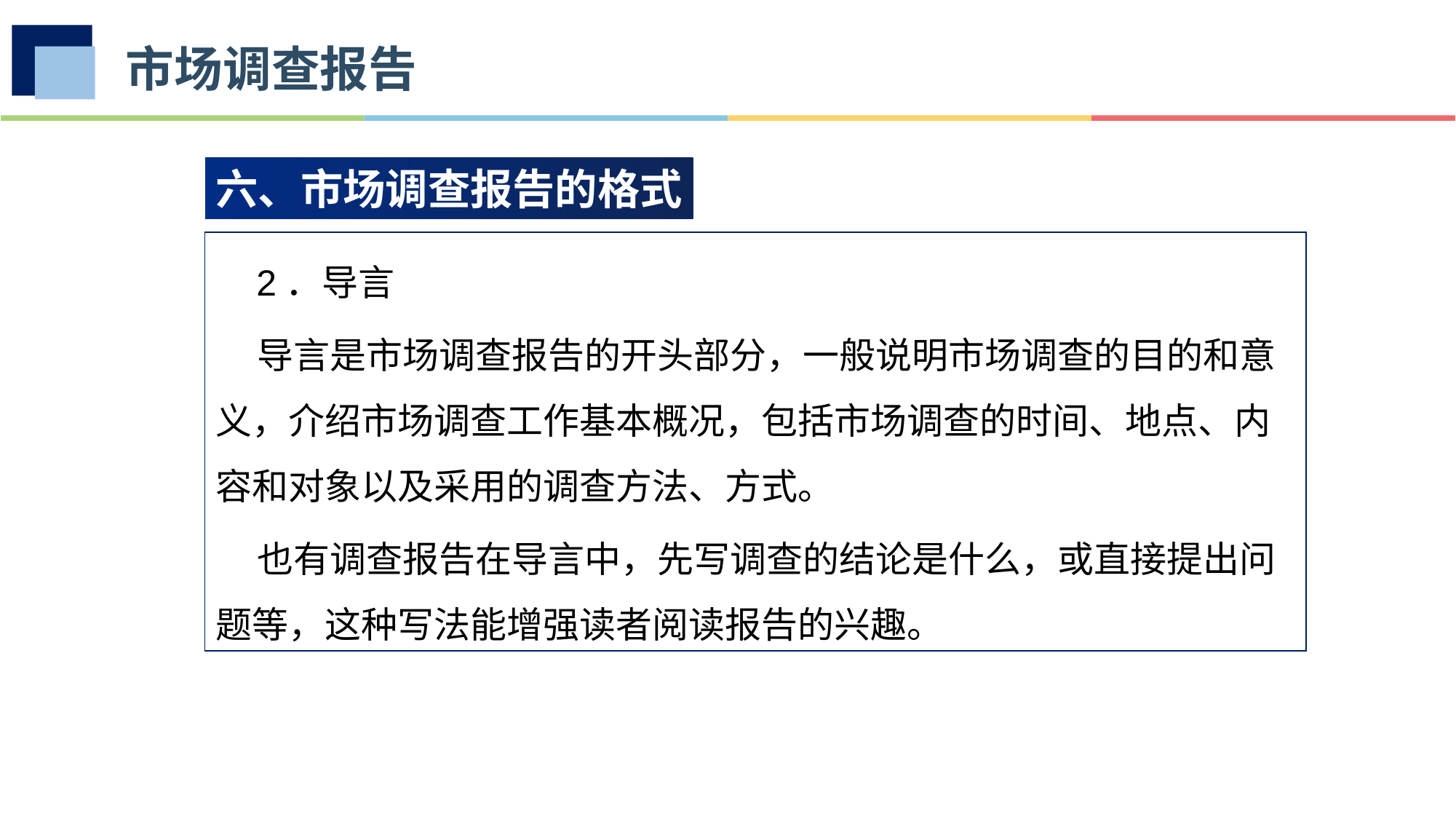

市场调查报告

六、市场调查报告的格式
    2．导言
    导言是市场调查报告的开头部分，一般说明市场调查的目的和意义，介绍市场调查工作基本概况，包括市场调查的时间、地点、内容和对象以及采用的调查方法、方式。
    也有调查报告在导言中，先写调查的结论是什么，或直接提出问题等，这种写法能增强读者阅读报告的兴趣。